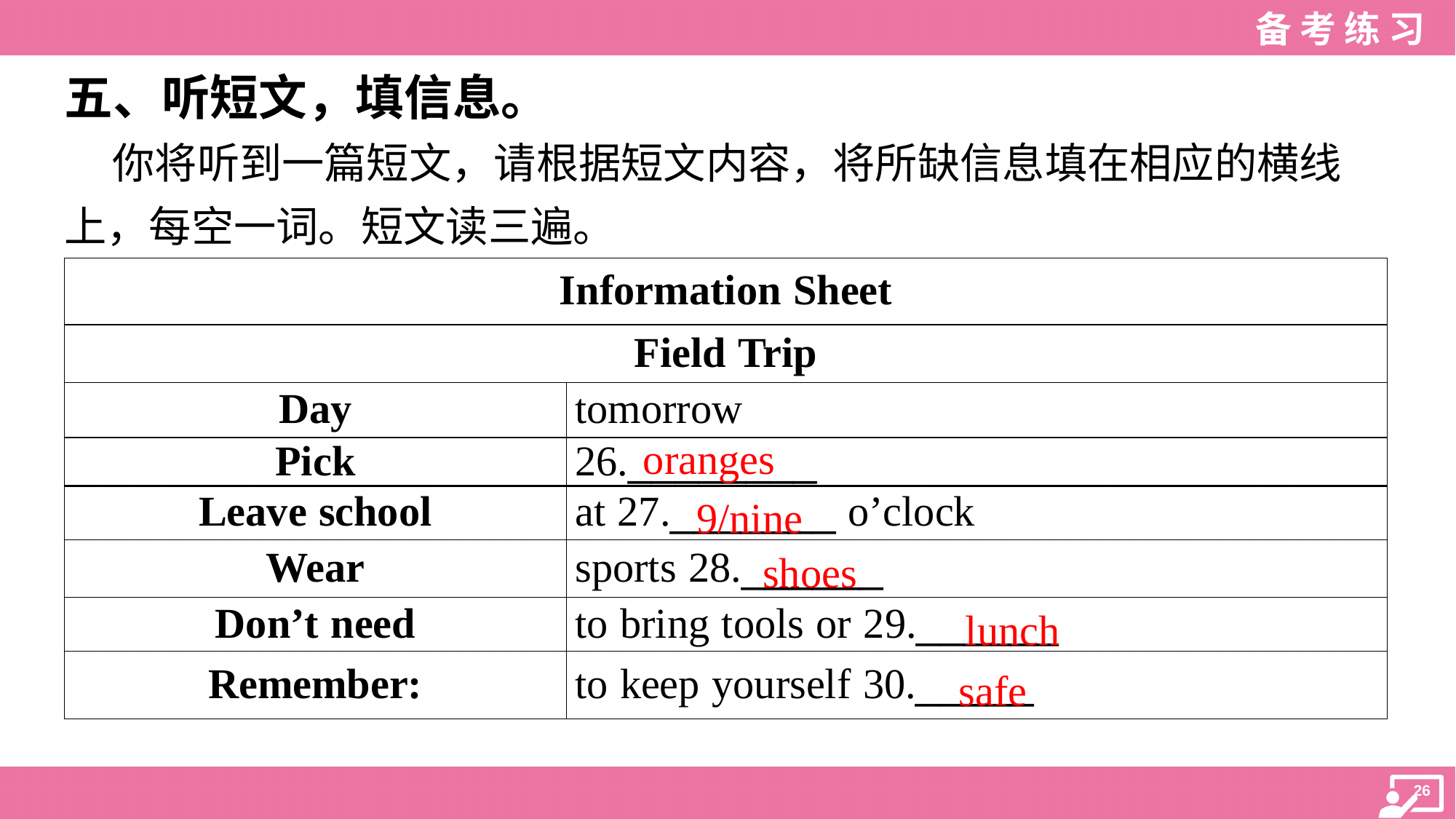

五、听短文，填信息。
    你将听到一篇短文，请根据短文内容，将所缺信息填在相应的横线
上，每空一词。短文读三遍。
| Information Sheet |  |
| --- | --- |
| Field Trip |  |
| Day | tomorrow |
| Pick | 26.\_\_\_\_\_\_\_\_ |
oranges
9/nine
| Leave school | at 27.\_\_\_\_\_\_\_ o’clock |
| --- | --- |
| Wear | sports 28.\_\_\_\_\_\_ |
| Don’t need | to bring tools or 29.\_\_\_\_\_\_ |
| Remember: | to keep yourself 30.\_\_\_\_\_ |
shoes
lunch
safe